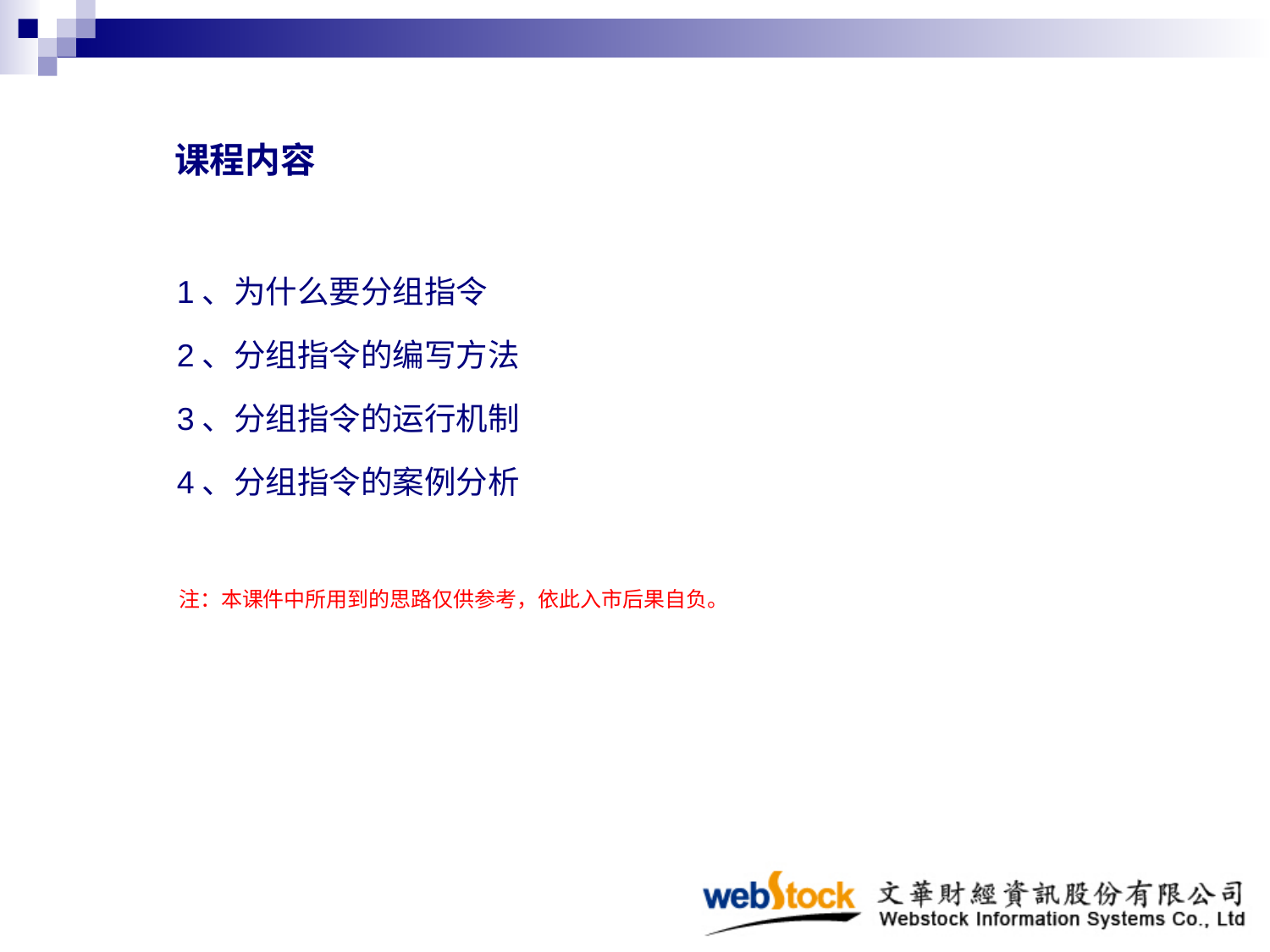

# 课程内容
1、为什么要分组指令
2、分组指令的编写方法
3、分组指令的运行机制
4、分组指令的案例分析
 注：本课件中所用到的思路仅供参考，依此入市后果自负。